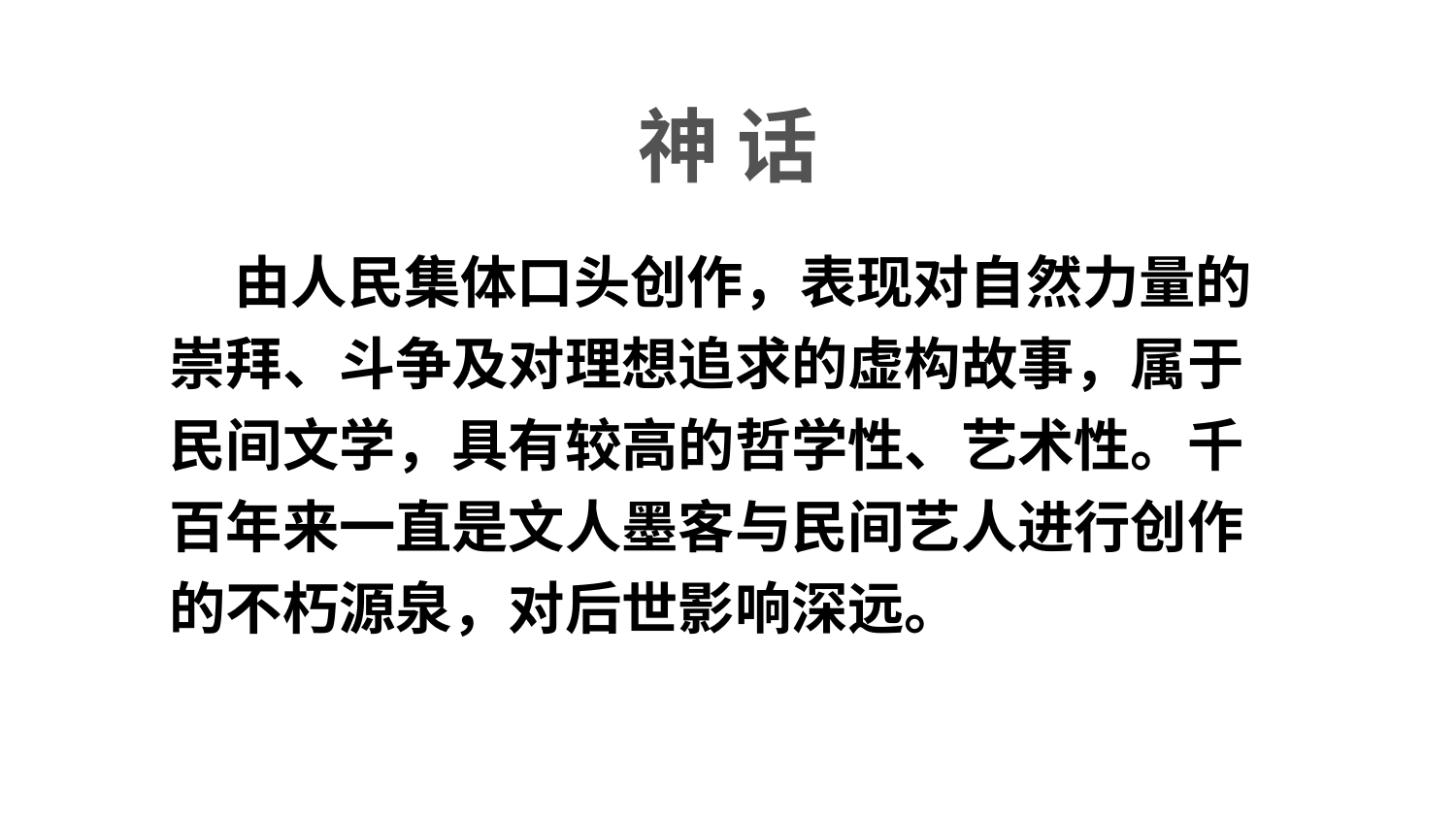

神 话
    由人民集体口头创作，表现对自然力量的崇拜、斗争及对理想追求的虚构故事，属于民间文学，具有较高的哲学性、艺术性。千百年来一直是文人墨客与民间艺人进行创作的不朽源泉，对后世影响深远。